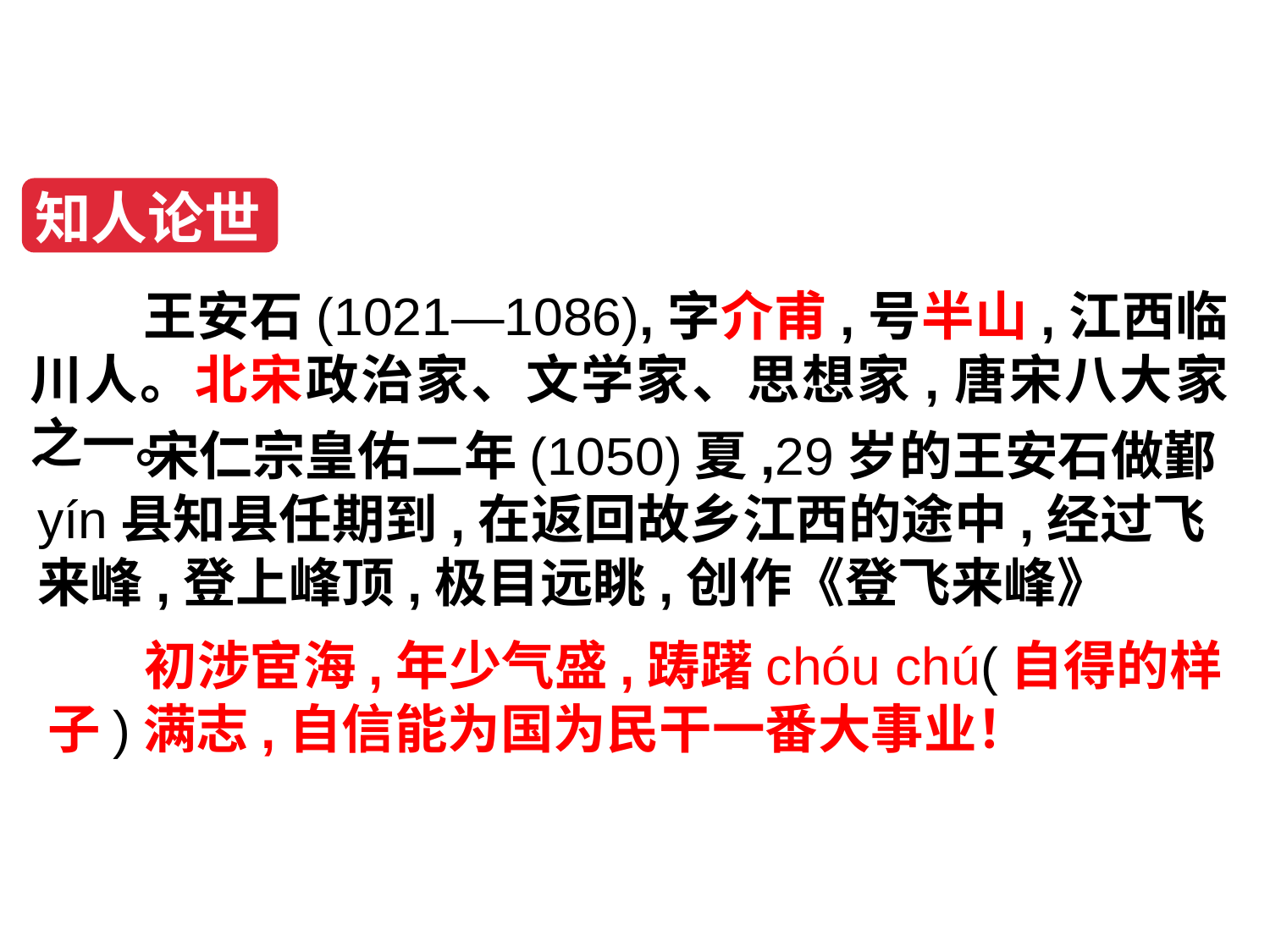

知人论世
        王安石(1021—1086),字介甫,号半山,江西临川人。北宋政治家、文学家、思想家,唐宋八大家之一。
        宋仁宗皇佑二年(1050)夏,29岁的王安石做鄞yín县知县任期到,在返回故乡江西的途中,经过飞来峰,登上峰顶,极目远眺,创作《登飞来峰》
       初涉宦海,年少气盛,踌躇chóu chú(自得的样子)满志,自信能为国为民干一番大事业！